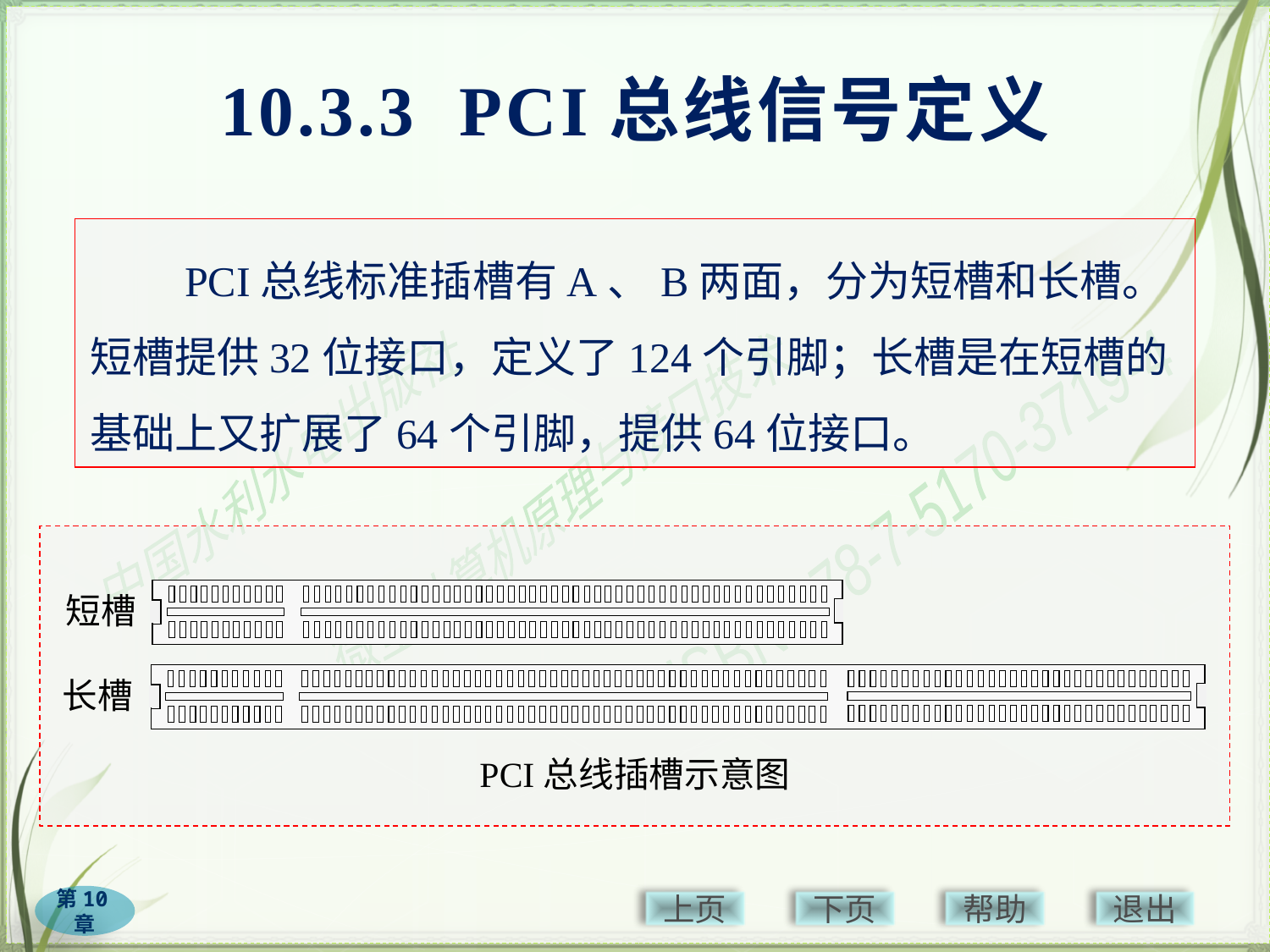

# 10.3.3  PCI总线信号定义
　　PCI总线标准插槽有A、B两面，分为短槽和长槽。短槽提供32位接口，定义了124个引脚；长槽是在短槽的基础上又扩展了64个引脚，提供64位接口。

短槽

长槽
PCI总线插槽示意图